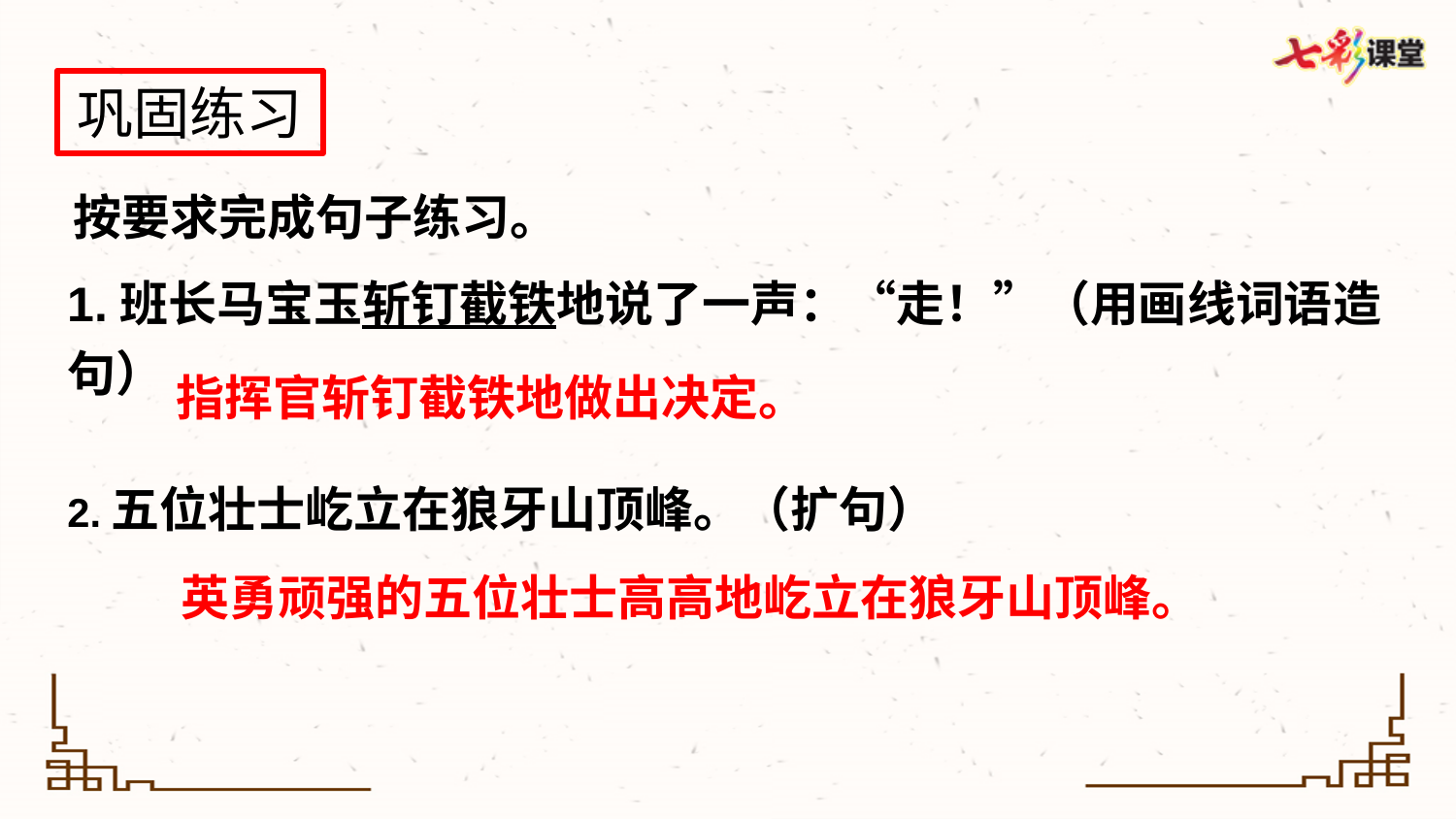

巩固练习
按要求完成句子练习。
1.班长马宝玉斩钉截铁地说了一声：“走！”（用画线词语造句）
指挥官斩钉截铁地做出决定。
2.五位壮士屹立在狼牙山顶峰。（扩句）
英勇顽强的五位壮士高高地屹立在狼牙山顶峰。